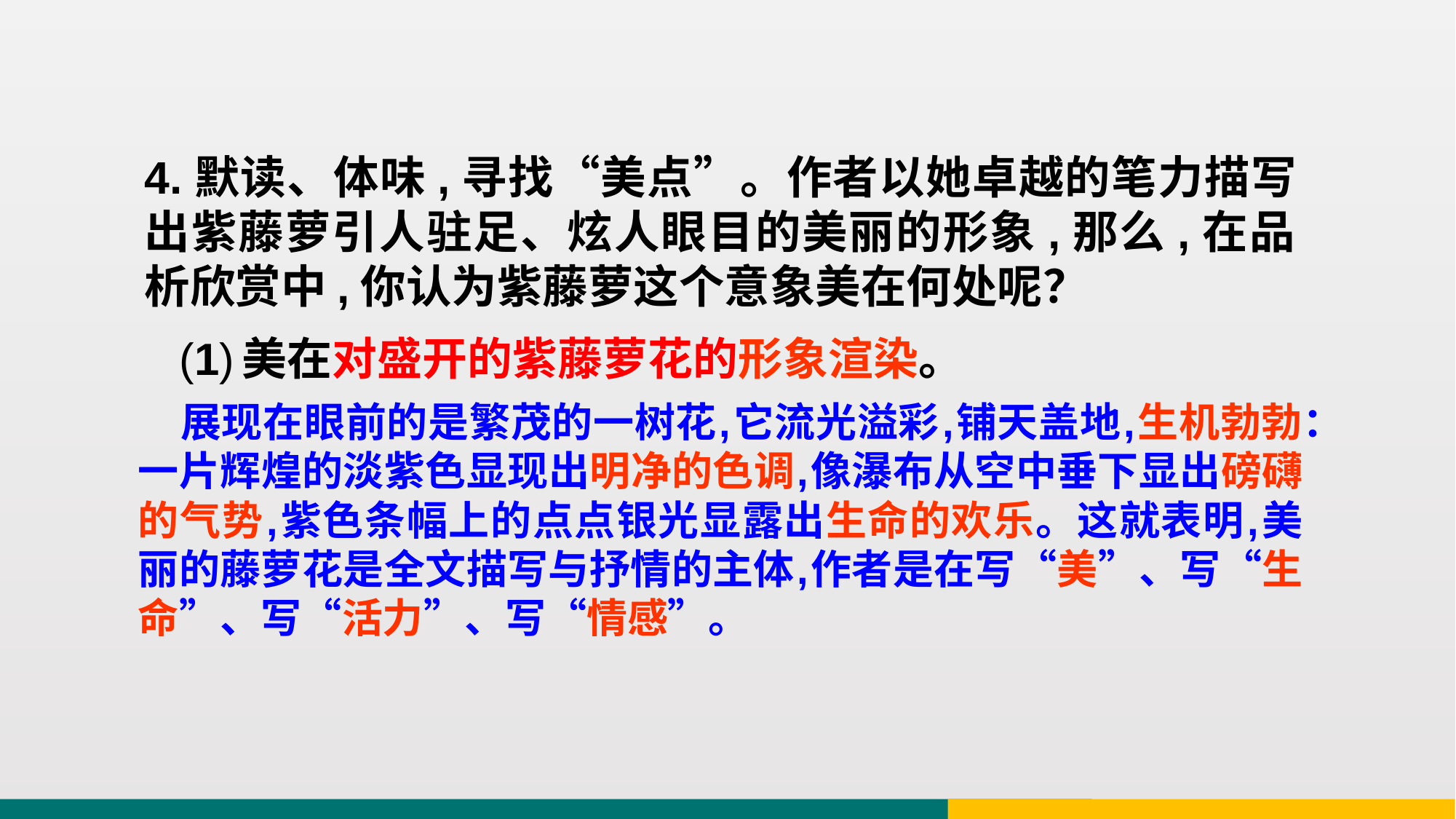

4.默读、体味,寻找“美点”。作者以她卓越的笔力描写出紫藤萝引人驻足、炫人眼目的美丽的形象,那么,在品
析欣赏中,你认为紫藤萝这个意象美在何处呢？
   (1)美在对盛开的紫藤萝花的形象渲染。
    展现在眼前的是繁茂的一树花,它流光溢彩,铺天盖地,生机勃勃：一片辉煌的淡紫色显现出明净的色调,像瀑布从空中垂下显出磅礴的气势,紫色条幅上的点点银光显露出生命的欢乐。这就表明,美丽的藤萝花是全文描写与抒情的主体,作者是在写“美”、写“生命”、写“活力”、写“情感”。